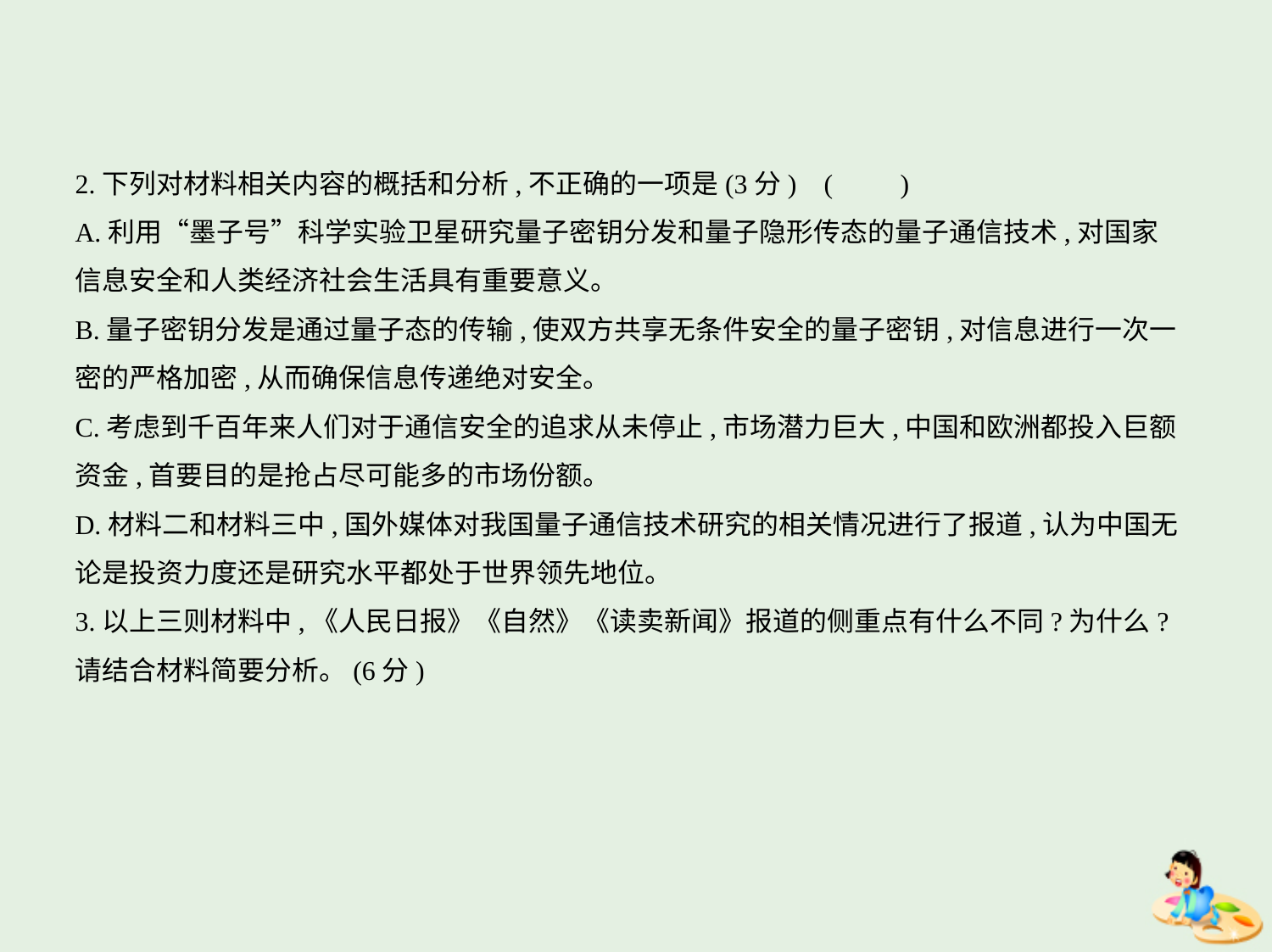

2.下列对材料相关内容的概括和分析,不正确的一项是(3分) (　　)
A.利用“墨子号”科学实验卫星研究量子密钥分发和量子隐形传态的量子通信技术,对国家
信息安全和人类经济社会生活具有重要意义。
B.量子密钥分发是通过量子态的传输,使双方共享无条件安全的量子密钥,对信息进行一次一
密的严格加密,从而确保信息传递绝对安全。
C.考虑到千百年来人们对于通信安全的追求从未停止,市场潜力巨大,中国和欧洲都投入巨额
资金,首要目的是抢占尽可能多的市场份额。
D.材料二和材料三中,国外媒体对我国量子通信技术研究的相关情况进行了报道,认为中国无
论是投资力度还是研究水平都处于世界领先地位。
3.以上三则材料中,《人民日报》《自然》《读卖新闻》报道的侧重点有什么不同?为什么?
请结合材料简要分析。(6分)